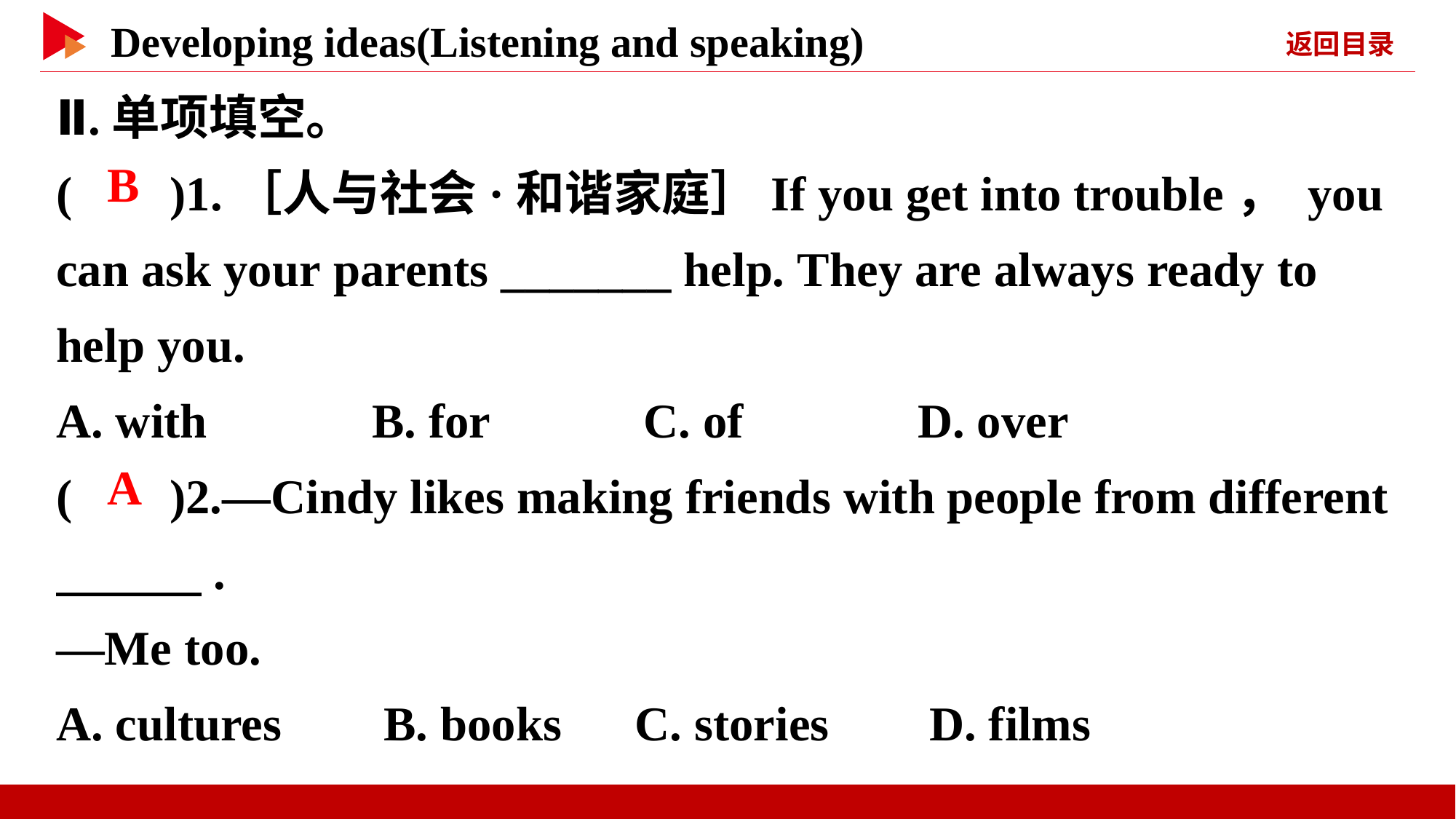

Ⅱ.单项填空。
(        )1.［人与社会·和谐家庭］If you get into trouble， you can ask your parents _______ help. They are always ready to help you.
A. with	        B. for              C. of	        D. over
(        )2.—Cindy likes making friends with people from different 　　　.
—Me too.
A. cultures	B. books      C. stories	D. films
   B
   A